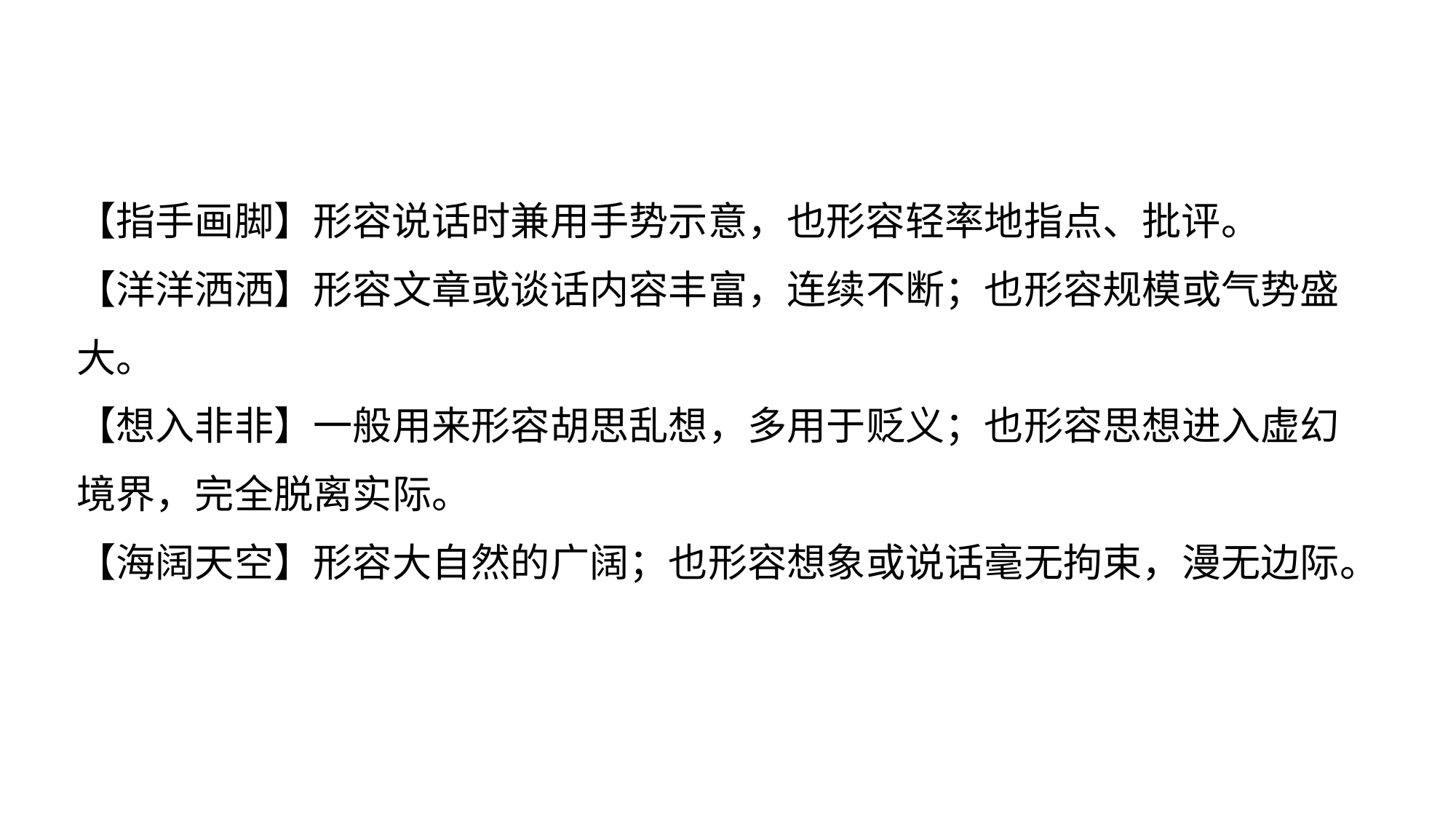

【指手画脚】形容说话时兼用手势示意，也形容轻率地指点、批评。
【洋洋洒洒】形容文章或谈话内容丰富，连续不断；也形容规模或气势盛大。
【想入非非】一般用来形容胡思乱想，多用于贬义；也形容思想进入虚幻境界，完全脱离实际。
【海阔天空】形容大自然的广阔；也形容想象或说话毫无拘束，漫无边际。